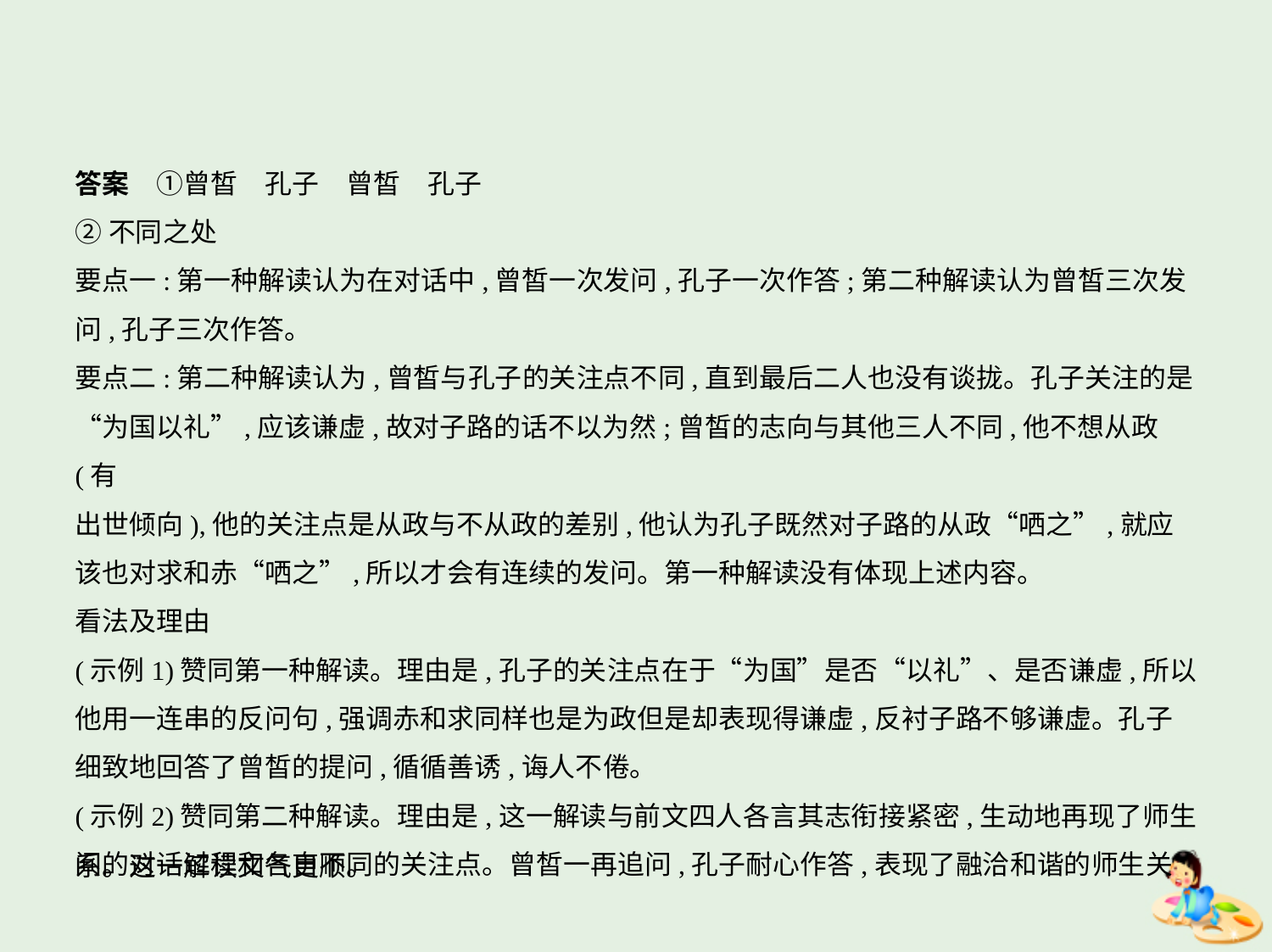

答案　①曾皙　孔子　曾皙　孔子
②不同之处
要点一:第一种解读认为在对话中,曾皙一次发问,孔子一次作答;第二种解读认为曾皙三次发
问,孔子三次作答。
要点二:第二种解读认为,曾皙与孔子的关注点不同,直到最后二人也没有谈拢。孔子关注的是
“为国以礼”,应该谦虚,故对子路的话不以为然;曾皙的志向与其他三人不同,他不想从政(有
出世倾向),他的关注点是从政与不从政的差别,他认为孔子既然对子路的从政“哂之”,就应
该也对求和赤“哂之”,所以才会有连续的发问。第一种解读没有体现上述内容。
看法及理由
(示例1)赞同第一种解读。理由是,孔子的关注点在于“为国”是否“以礼”、是否谦虚,所以
他用一连串的反问句,强调赤和求同样也是为政但是却表现得谦虚,反衬子路不够谦虚。孔子
细致地回答了曾皙的提问,循循善诱,诲人不倦。
(示例2)赞同第二种解读。理由是,这一解读与前文四人各言其志衔接紧密,生动地再现了师生
间的对话过程和各自不同的关注点。曾皙一再追问,孔子耐心作答,表现了融洽和谐的师生关
系。这一解读文气更顺。